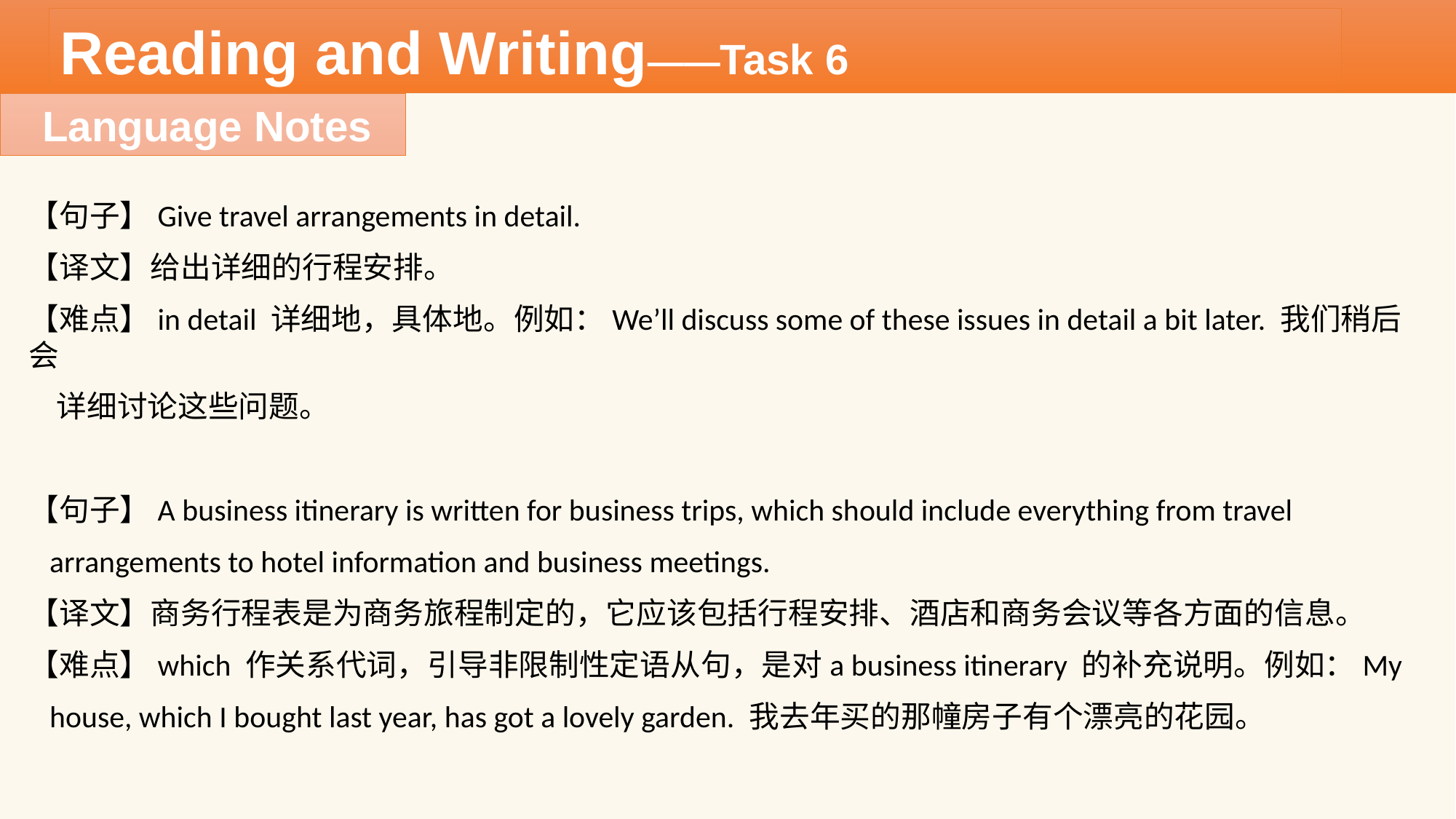

Reading and Writing——Task 6
Language Notes
【句子】Give travel arrangements in detail.
【译文】给出详细的行程安排。
【难点】in detail 详细地，具体地。例如：We’ll discuss some of these issues in detail a bit later. 我们稍后会
   详细讨论这些问题。

【句子】A business itinerary is written for business trips, which should include everything from travel
   arrangements to hotel information and business meetings.
【译文】商务行程表是为商务旅程制定的，它应该包括行程安排、酒店和商务会议等各方面的信息。
【难点】which 作关系代词，引导非限制性定语从句，是对a business itinerary 的补充说明。例如：My
   house, which I bought last year, has got a lovely garden. 我去年买的那幢房子有个漂亮的花园。